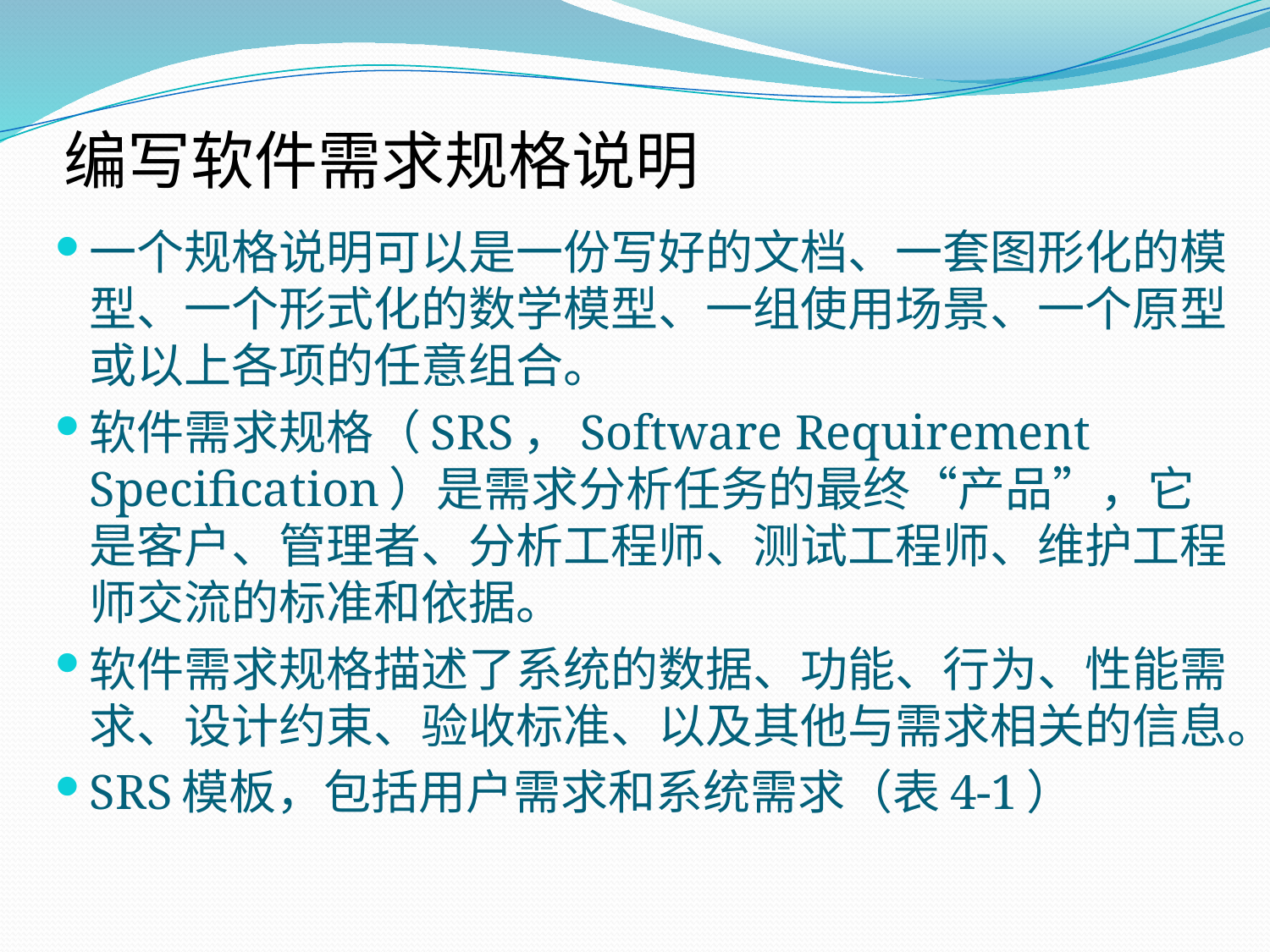

# 编写软件需求规格说明
一个规格说明可以是一份写好的文档、一套图形化的模型、一个形式化的数学模型、一组使用场景、一个原型或以上各项的任意组合。
软件需求规格（SRS，Software Requirement Specification）是需求分析任务的最终“产品”，它是客户、管理者、分析工程师、测试工程师、维护工程师交流的标准和依据。
软件需求规格描述了系统的数据、功能、行为、性能需求、设计约束、验收标准、以及其他与需求相关的信息。
SRS模板，包括用户需求和系统需求（表4-1）